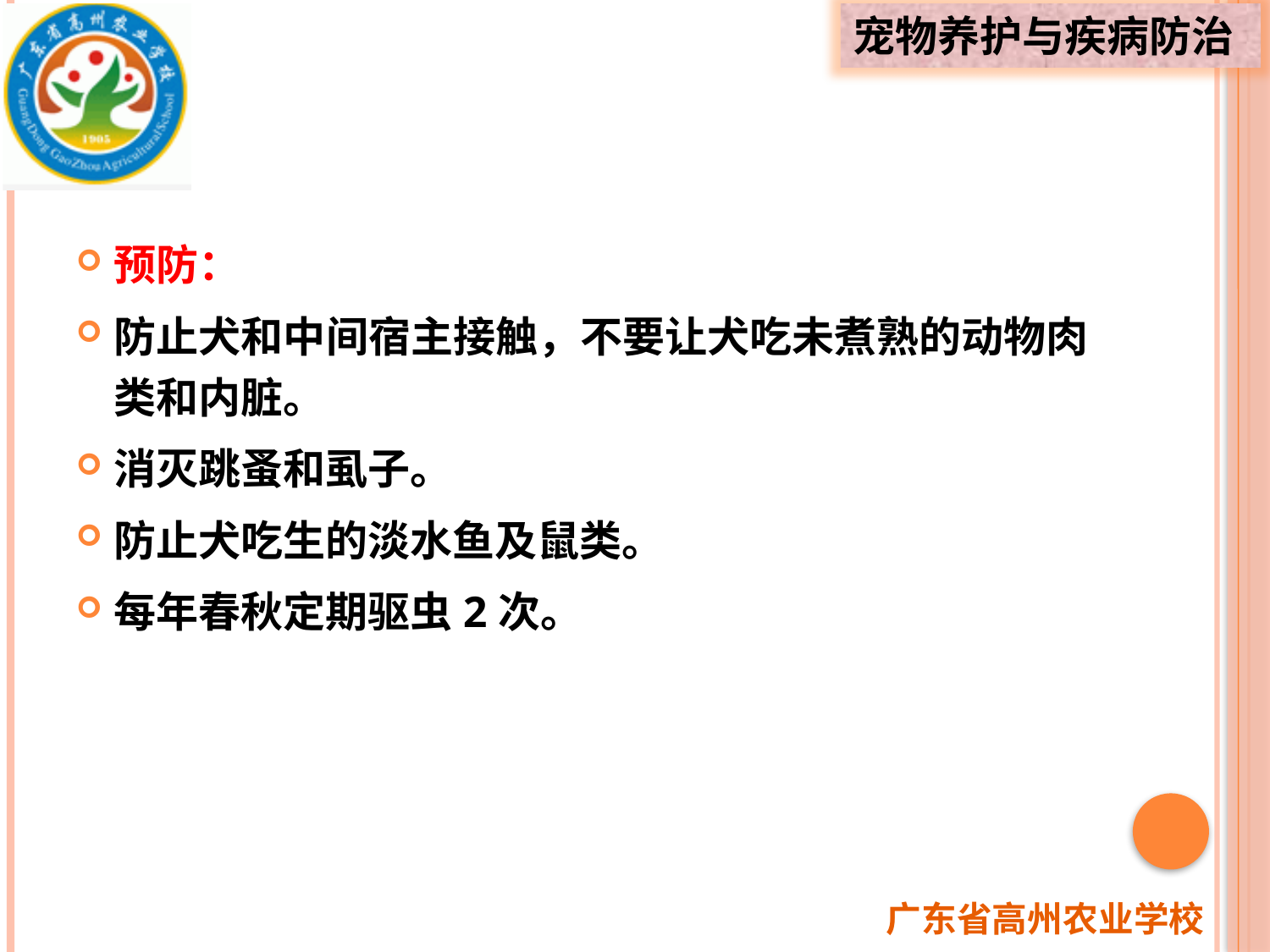

预防：
防止犬和中间宿主接触，不要让犬吃未煮熟的动物肉类和内脏。
消灭跳蚤和虱子。
防止犬吃生的淡水鱼及鼠类。
每年春秋定期驱虫2次。